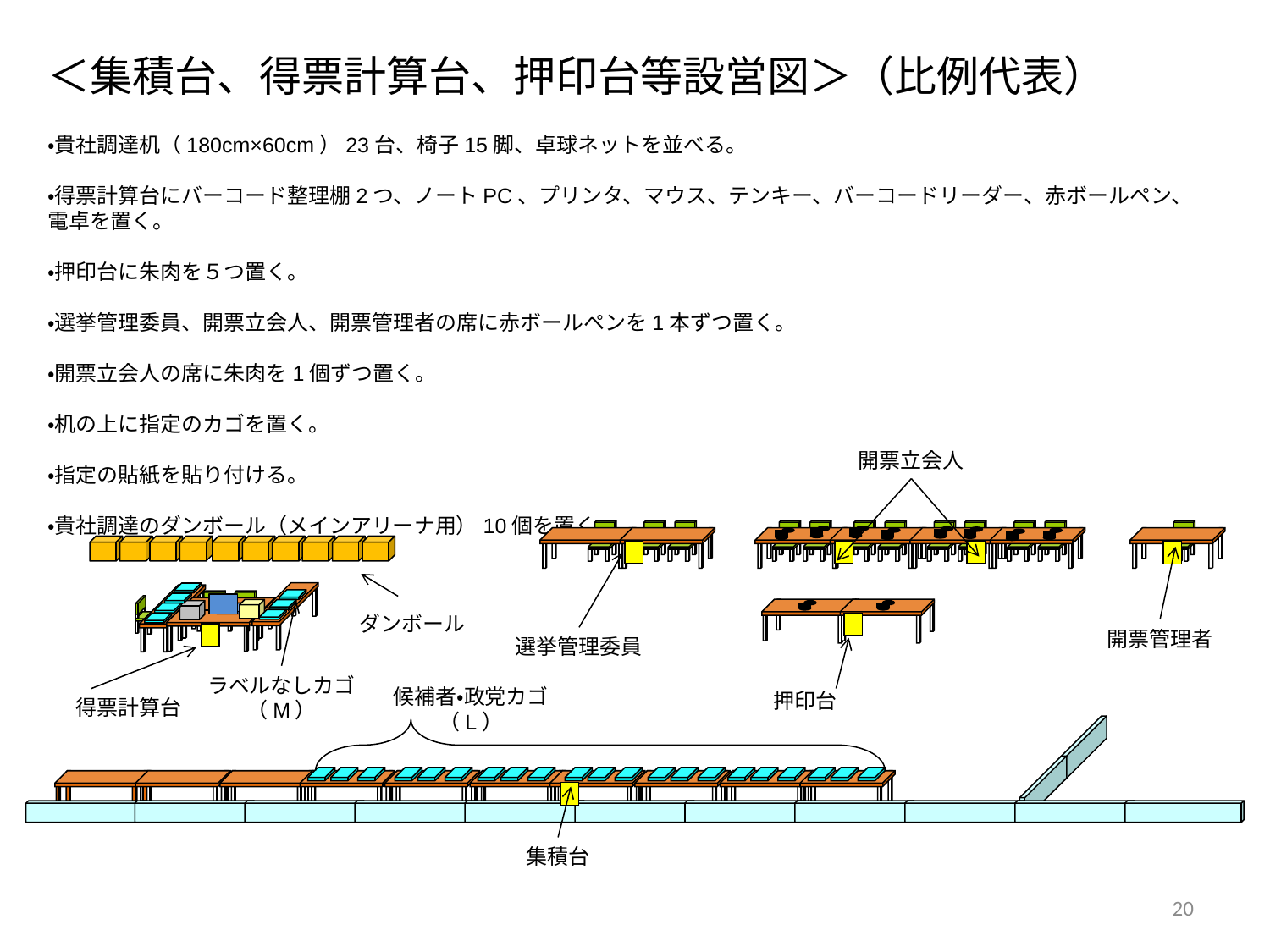

# ＜集積台、得票計算台、押印台等設営図＞（比例代表）
・貴社調達机（180cm×60cm）23台、椅子15脚、卓球ネットを並べる。

・得票計算台にバーコード整理棚2つ、ノートPC、プリンタ、マウス、テンキー、バーコードリーダー、赤ボールペン、電卓を置く。

・押印台に朱肉を５つ置く。

・選挙管理委員、開票立会人、開票管理者の席に赤ボールペンを1本ずつ置く。

・開票立会人の席に朱肉を1個ずつ置く。

・机の上に指定のカゴを置く。

・指定の貼紙を貼り付ける。

・貴社調達のダンボール（メインアリーナ用）10個を置く。
開票立会人

ダンボール
開票管理者
選挙管理委員
ラベルなしカゴ（M）
候補者・政党カゴ（L）
押印台
得票計算台

集積台
20